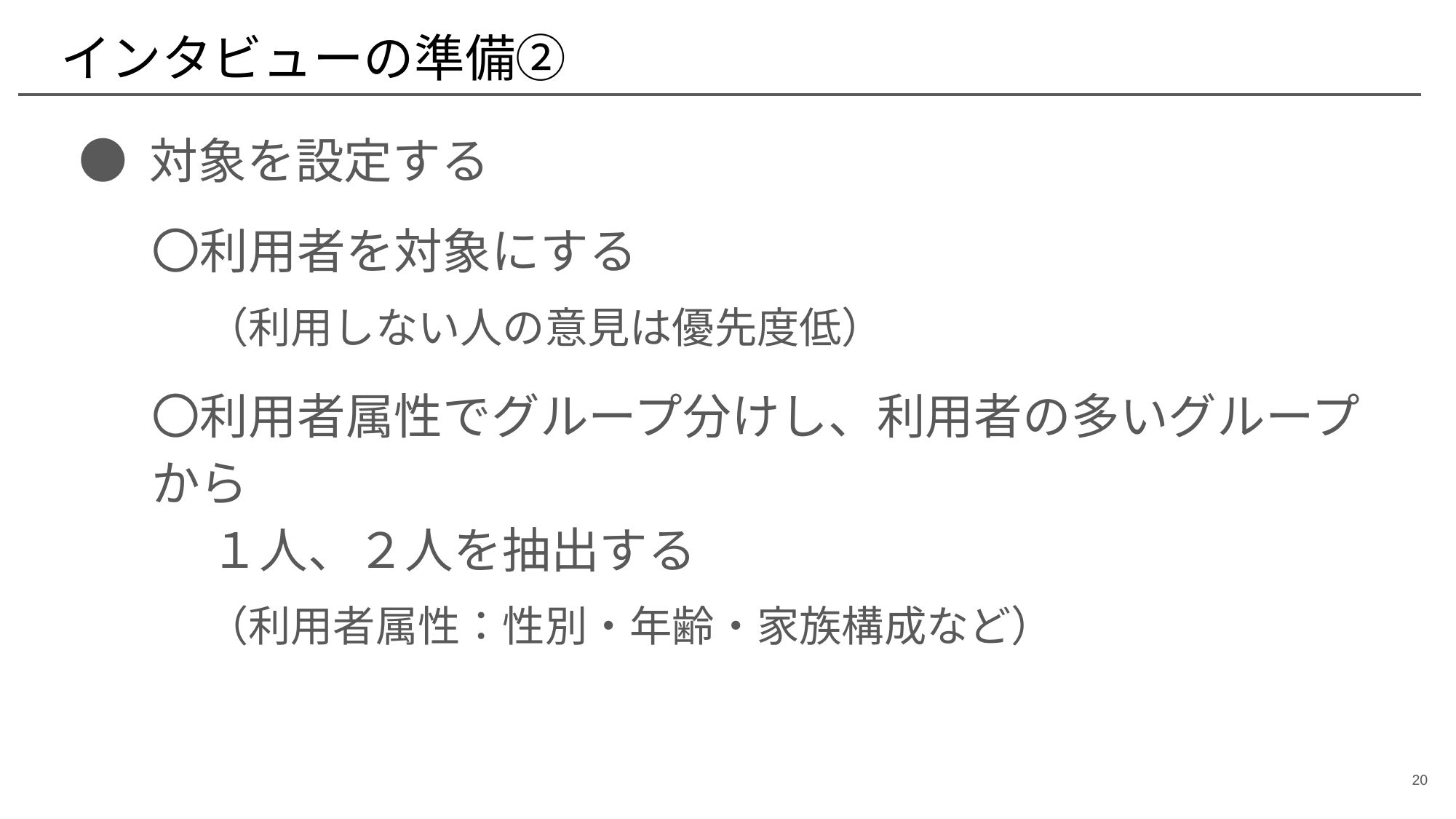

# インタビューの準備②
● 対象を設定する

〇利用者を対象にする
　（利用しない人の意見は優先度低）

〇利用者属性でグループ分けし、利用者の多いグループから
　 １人、２人を抽出する
　（利用者属性：性別・年齢・家族構成など）

20